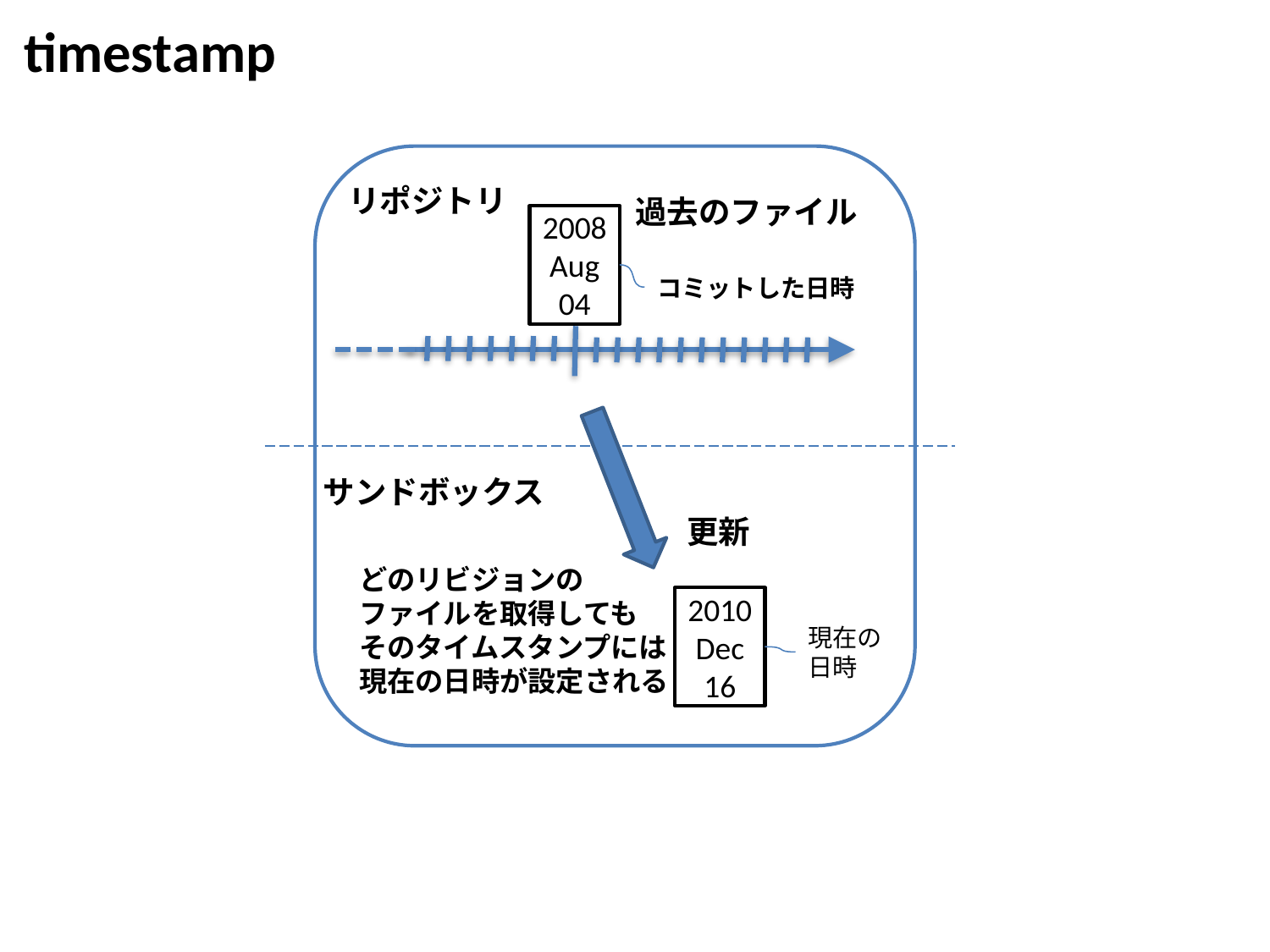

timestamp

リポジトリ
過去のファイル
2008
Aug
04
コミットした日時

サンドボックス
更新
どのリビジョンの
ファイルを取得しても
そのタイムスタンプには
現在の日時が設定される
2010
Dec
16
現在の
日時